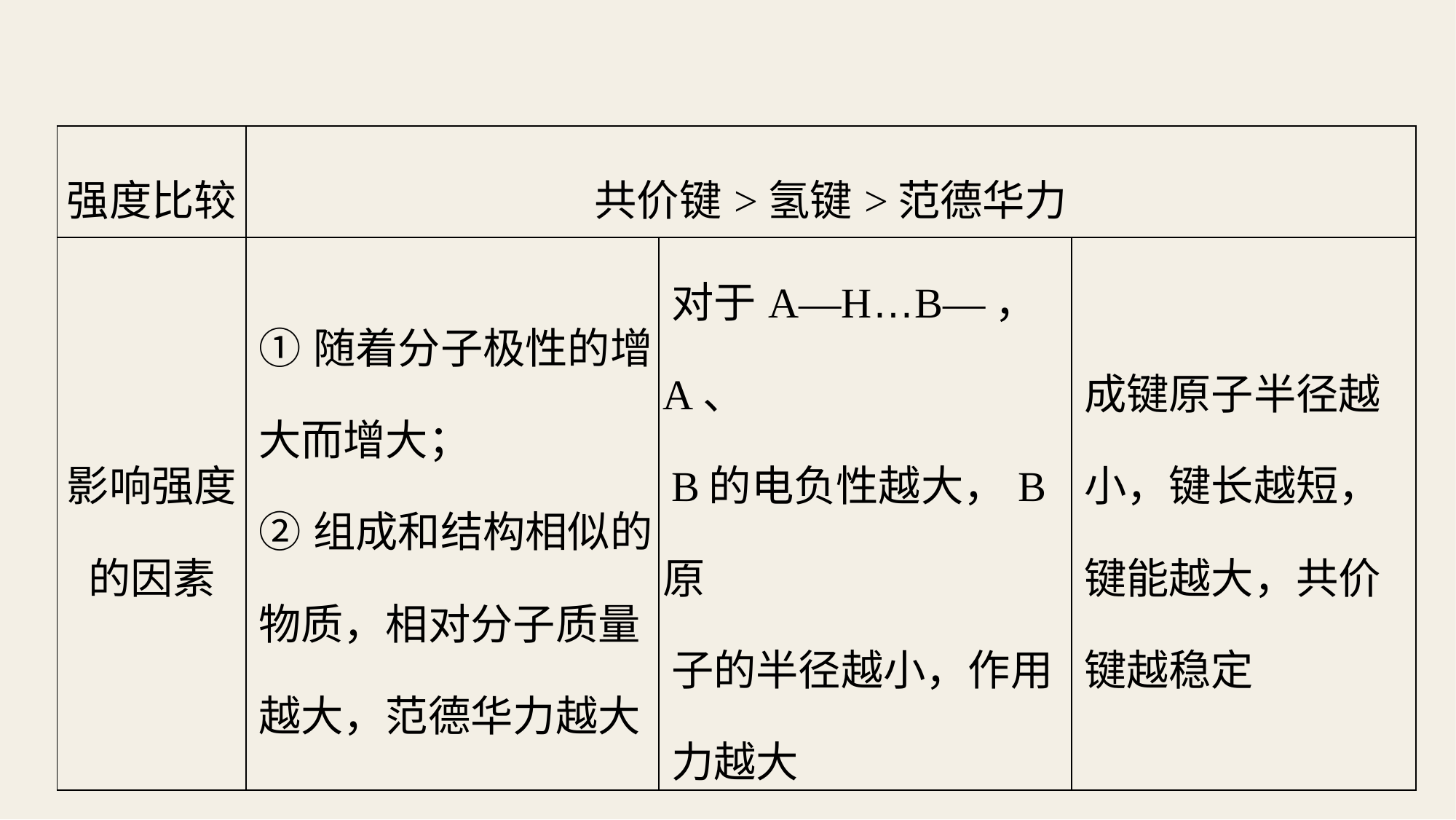

| 强度比较 | 共价键>氢键>范德华力 |  |  |
| --- | --- | --- | --- |
| 影响强度的因素 | ①随着分子极性的增 大而增大； ②组成和结构相似的 物质，相对分子质量 越大，范德华力越大 | 对于A—H…B—，A、 B的电负性越大，B原 子的半径越小，作用 力越大 | 成键原子半径越 小，键长越短， 键能越大，共价 键越稳定 |